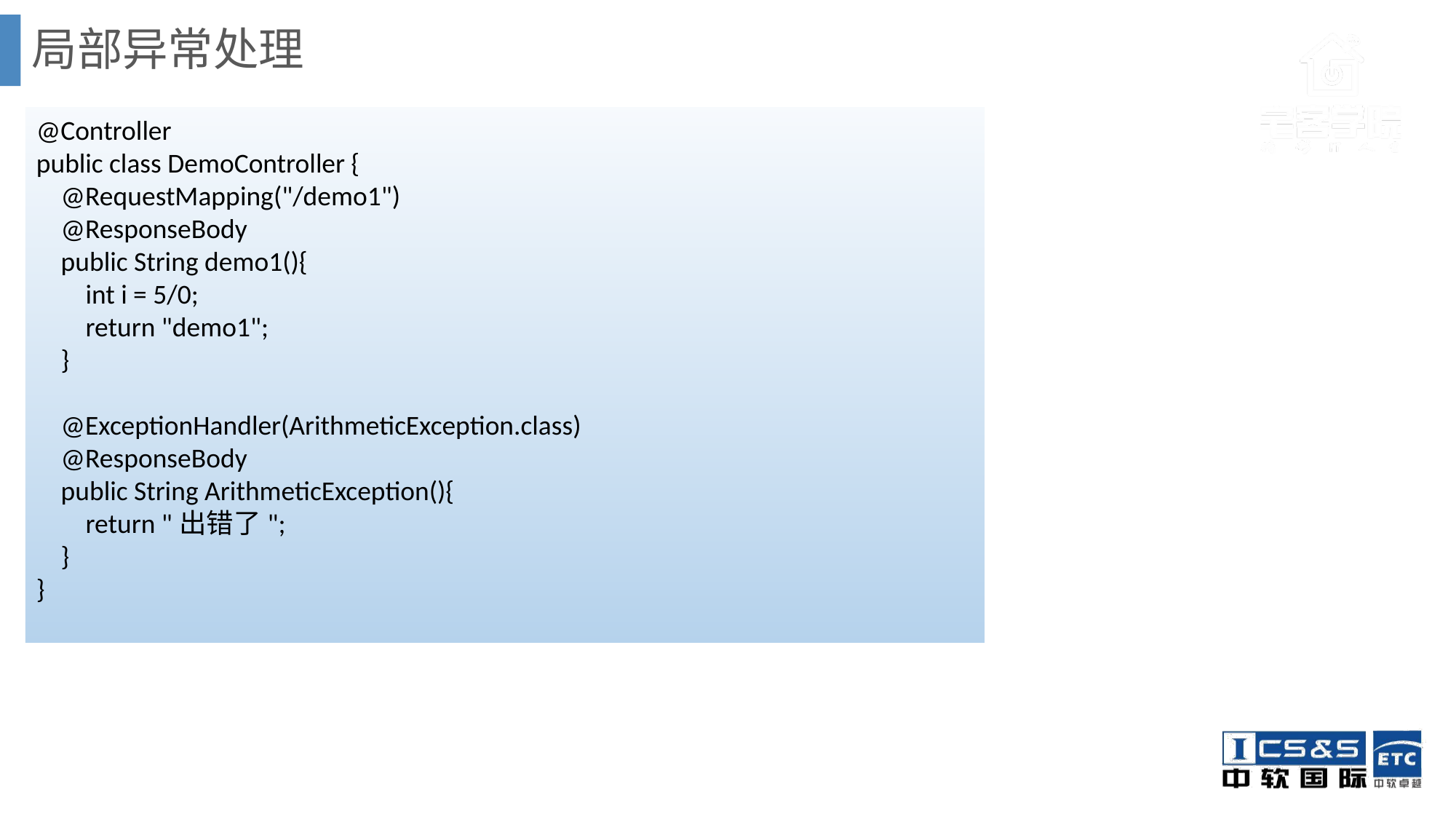

# 局部异常处理

@Controller
public class DemoController {
    @RequestMapping("/demo1")
    @ResponseBody
    public String demo1(){
        int i = 5/0;
        return "demo1";
    }

    @ExceptionHandler(ArithmeticException.class)
    @ResponseBody
    public String ArithmeticException(){
        return "出错了";
    }
}